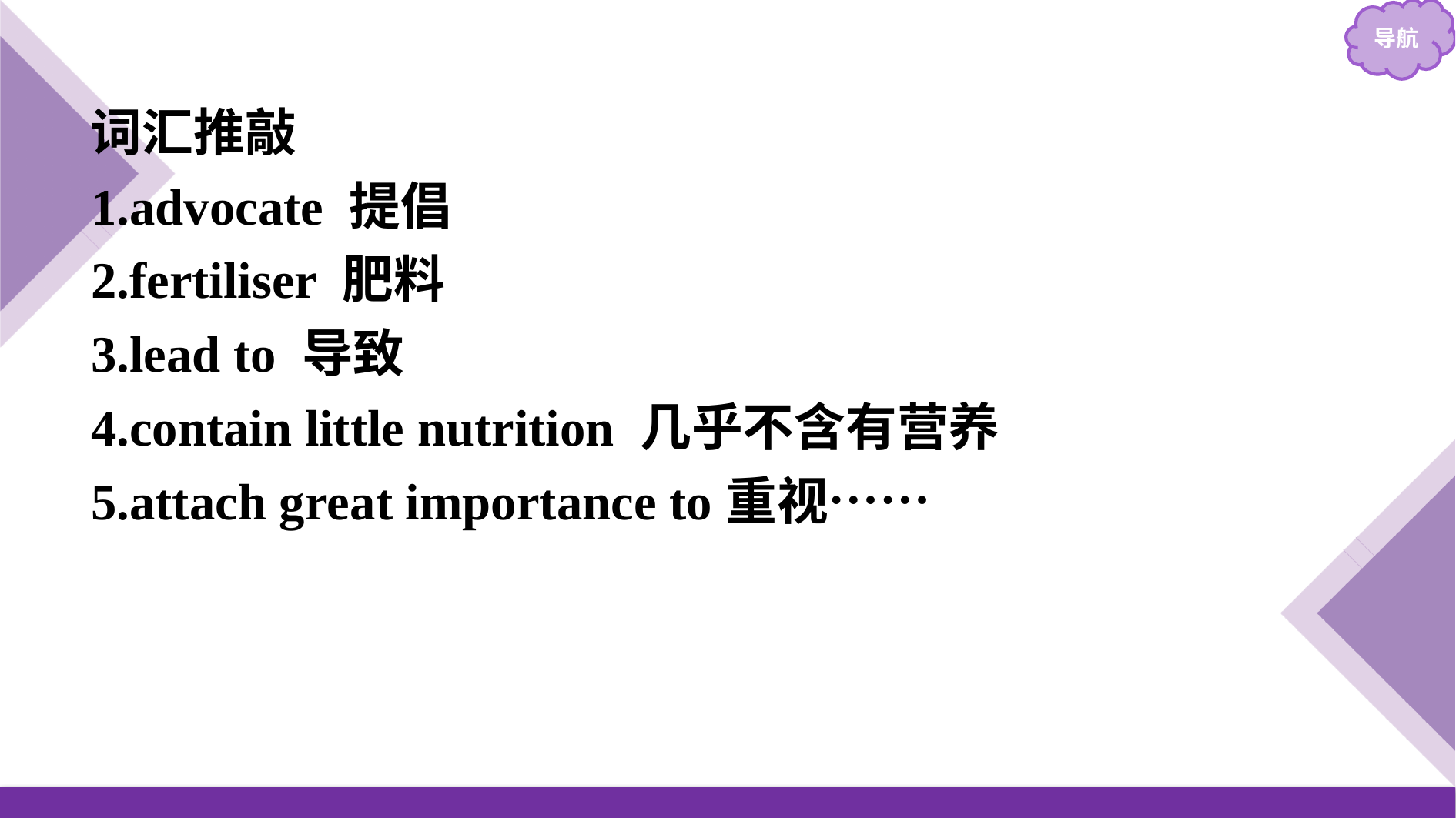

词汇推敲
1.advocate 提倡
2.fertiliser 肥料
3.lead to 导致
4.contain little nutrition 几乎不含有营养
5.attach great importance to重视……